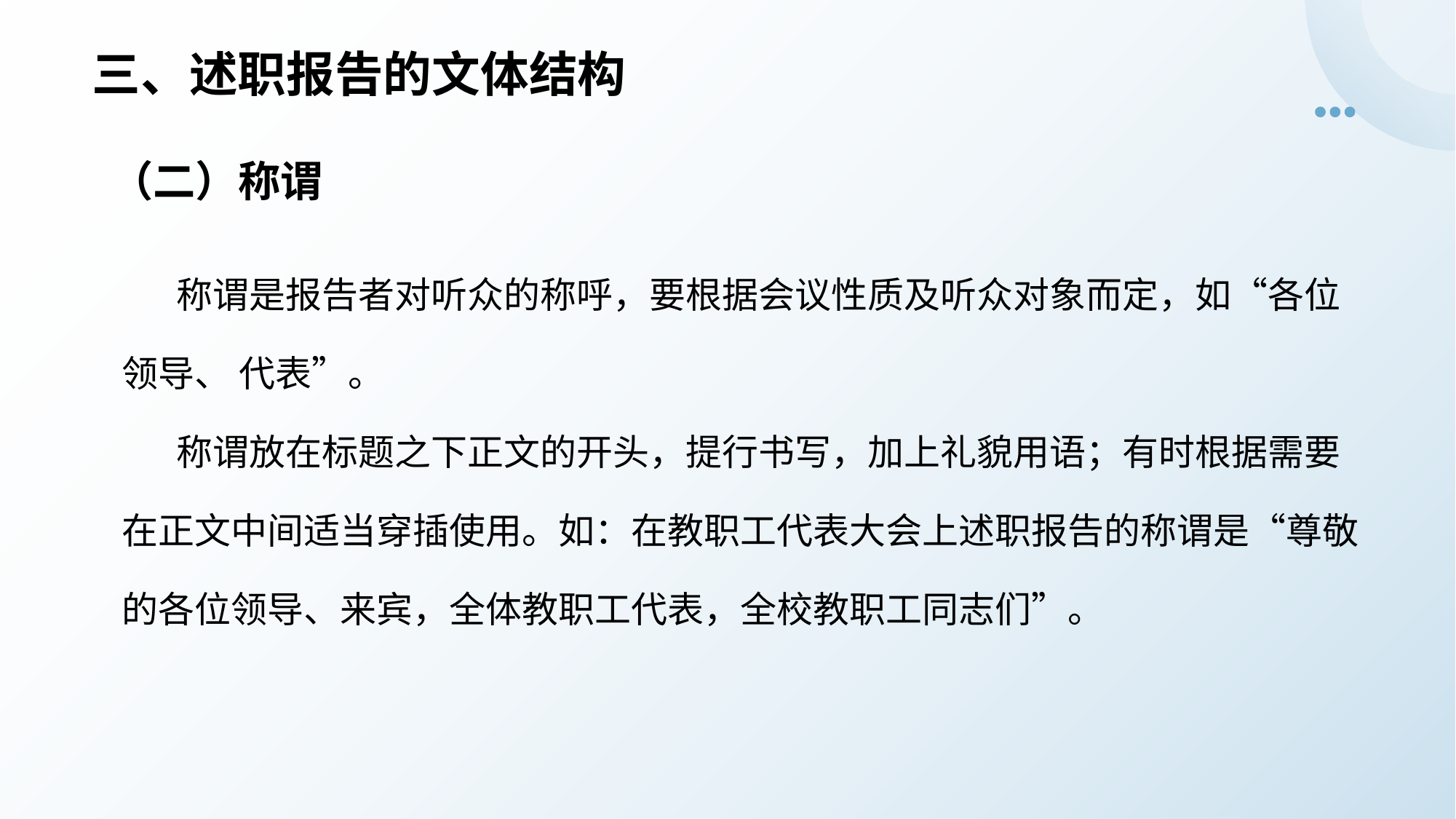

# 三、述职报告的文体结构
（二）称谓
称谓是报告者对听众的称呼，要根据会议性质及听众对象而定，如“各位领导、 代表”。
称谓放在标题之下正文的开头，提行书写，加上礼貌用语；有时根据需要在正文中间适当穿插使用。如：在教职工代表大会上述职报告的称谓是“尊敬的各位领导、来宾，全体教职工代表，全校教职工同志们”。